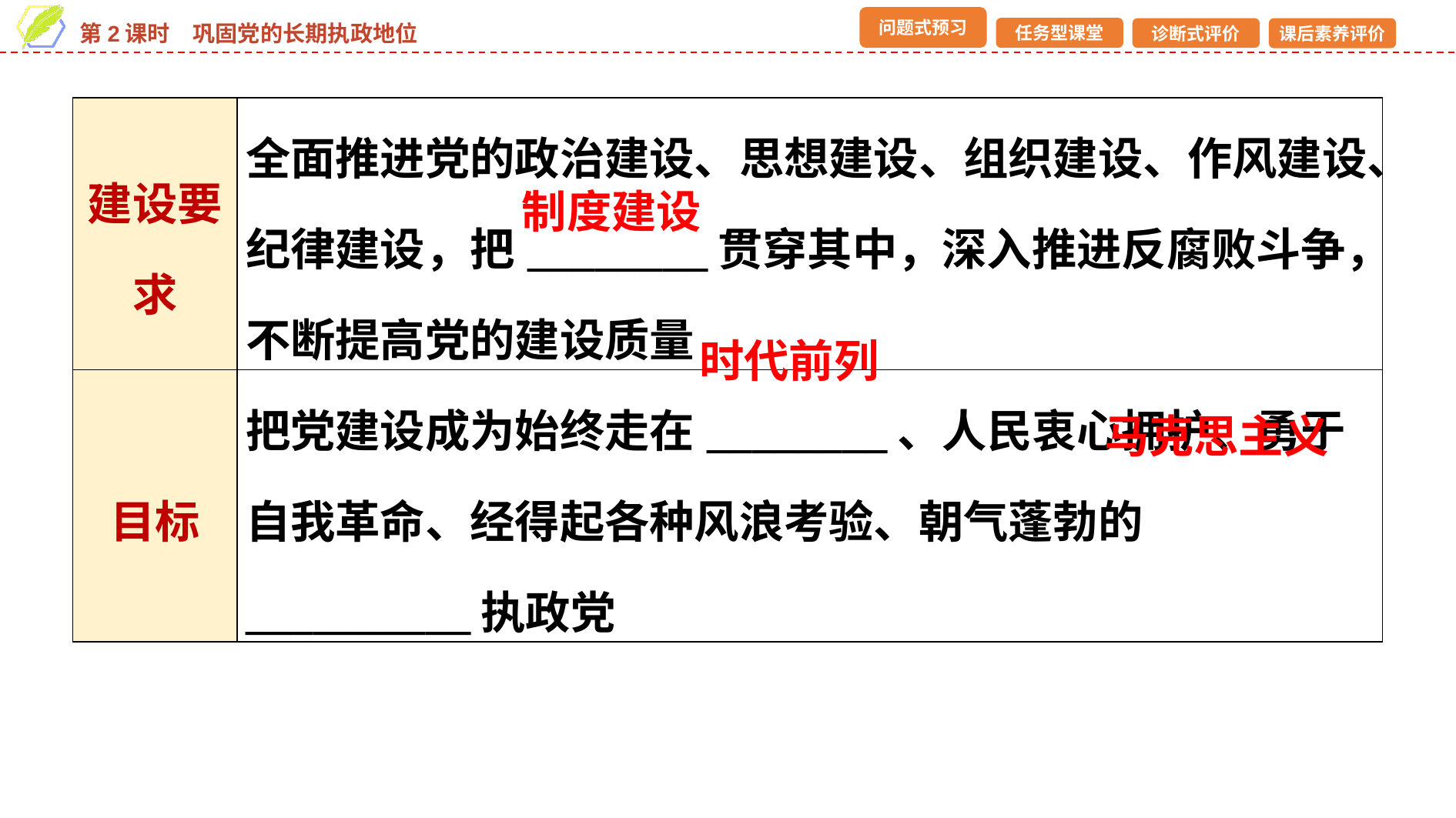

| 建设要求 | 全面推进党的政治建设、思想建设、组织建设、作风建设、纪律建设，把\_\_\_\_\_\_\_\_贯穿其中，深入推进反腐败斗争，不断提高党的建设质量 |
| --- | --- |
| 目标 | 把党建设成为始终走在\_\_\_\_\_\_\_\_、人民衷心拥护、勇于自我革命、经得起各种风浪考验、朝气蓬勃的\_\_\_\_\_\_\_\_\_\_执政党 |
制度建设
时代前列
马克思主义